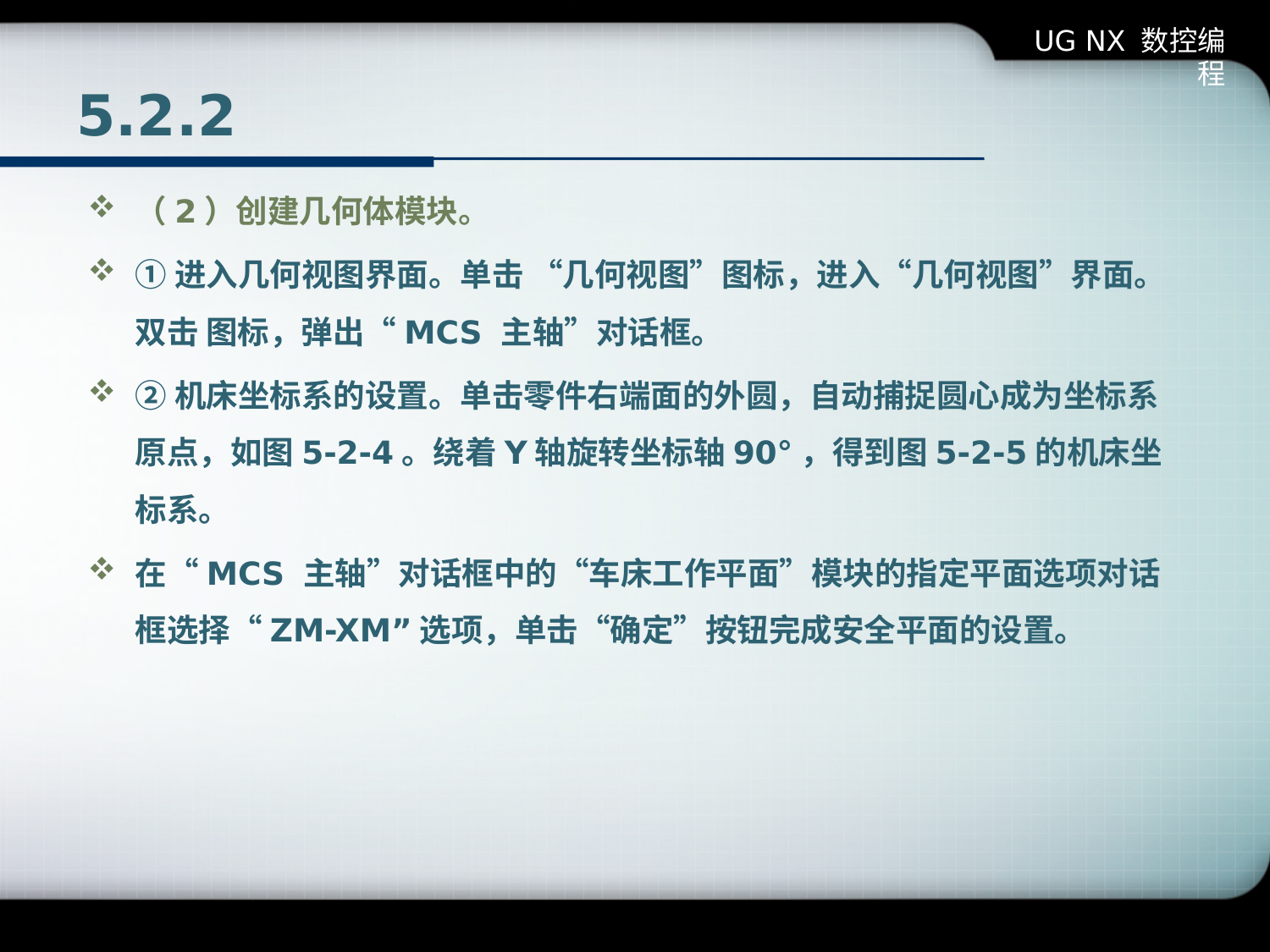

UG NX 数控编程
# 5.2.2
（2）创建几何体模块。
①进入几何视图界面。单击 “几何视图”图标，进入“几何视图”界面。双击 图标，弹出“MCS 主轴”对话框。
②机床坐标系的设置。单击零件右端面的外圆，自动捕捉圆心成为坐标系原点，如图5-2-4。绕着Y轴旋转坐标轴90°，得到图5-2-5的机床坐标系。
在“MCS 主轴”对话框中的“车床工作平面”模块的指定平面选项对话框选择“ZM-XM”选项，单击“确定”按钮完成安全平面的设置。